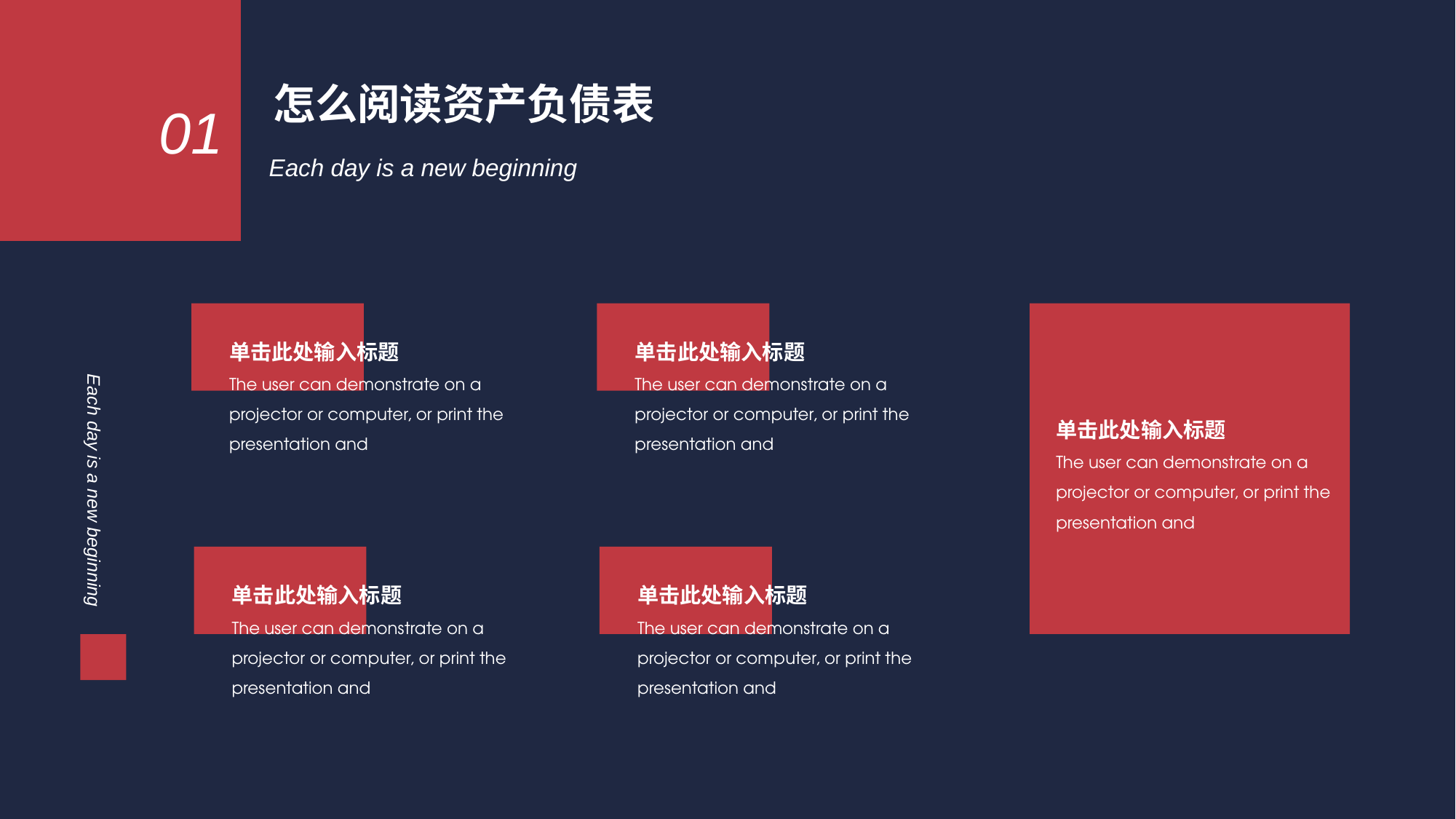

怎么阅读资产负债表
01
Each day is a new beginning

单击此处输入标题
The user can demonstrate on a projector or computer, or print the presentation and
单击此处输入标题
The user can demonstrate on a projector or computer, or print the presentation and
Each day is a new beginning

单击此处输入标题
The user can demonstrate on a projector or computer, or print the presentation and

单击此处输入标题
The user can demonstrate on a projector or computer, or print the presentation and
单击此处输入标题
The user can demonstrate on a projector or computer, or print the presentation and